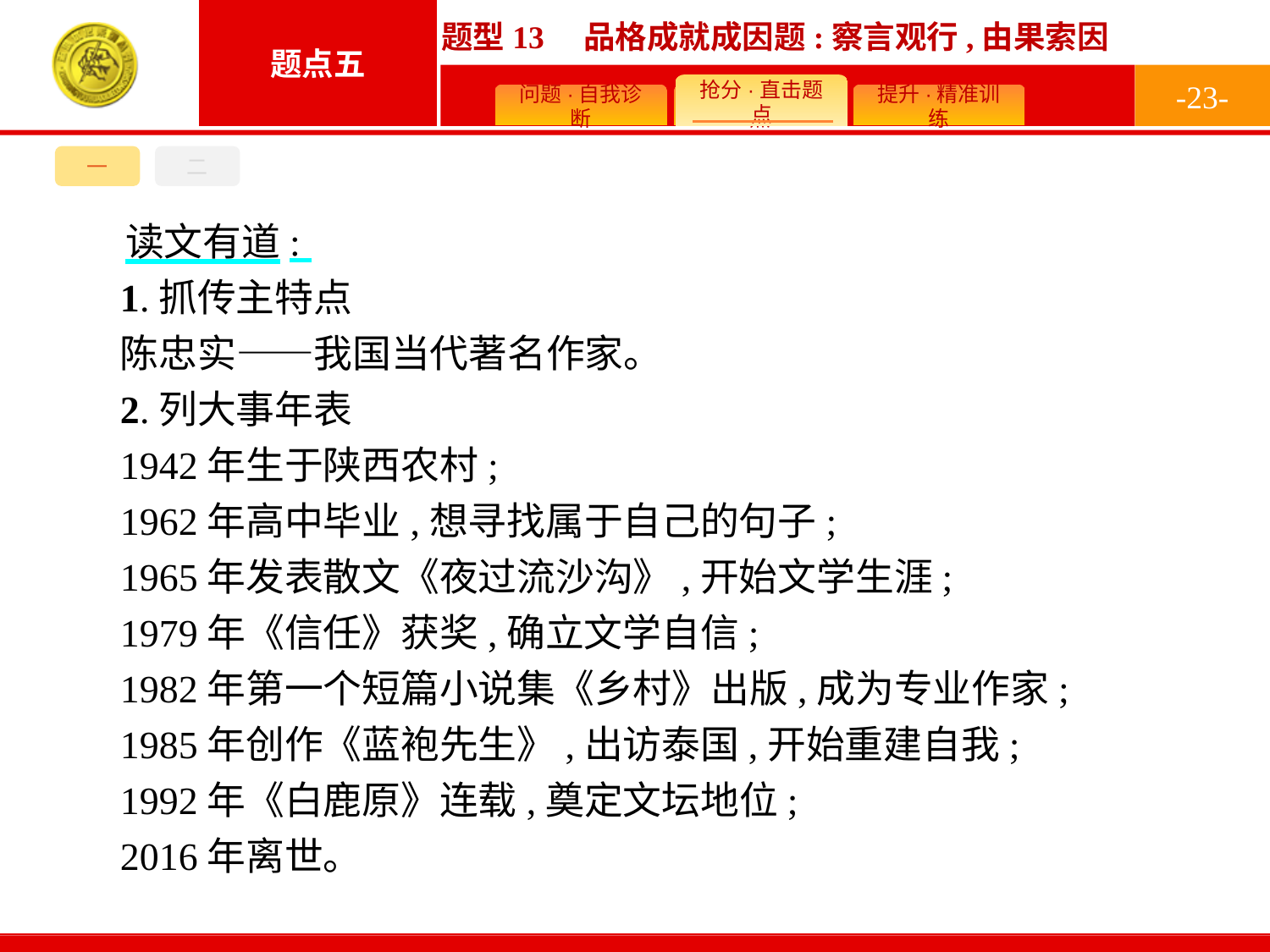

-23-
一
二
读文有道:
1.抓传主特点
陈忠实——我国当代著名作家。
2.列大事年表
1942年生于陕西农村;
1962年高中毕业,想寻找属于自己的句子;
1965年发表散文《夜过流沙沟》,开始文学生涯;
1979年《信任》获奖,确立文学自信;
1982年第一个短篇小说集《乡村》出版,成为专业作家;
1985年创作《蓝袍先生》,出访泰国,开始重建自我;
1992年《白鹿原》连载,奠定文坛地位;
2016年离世。